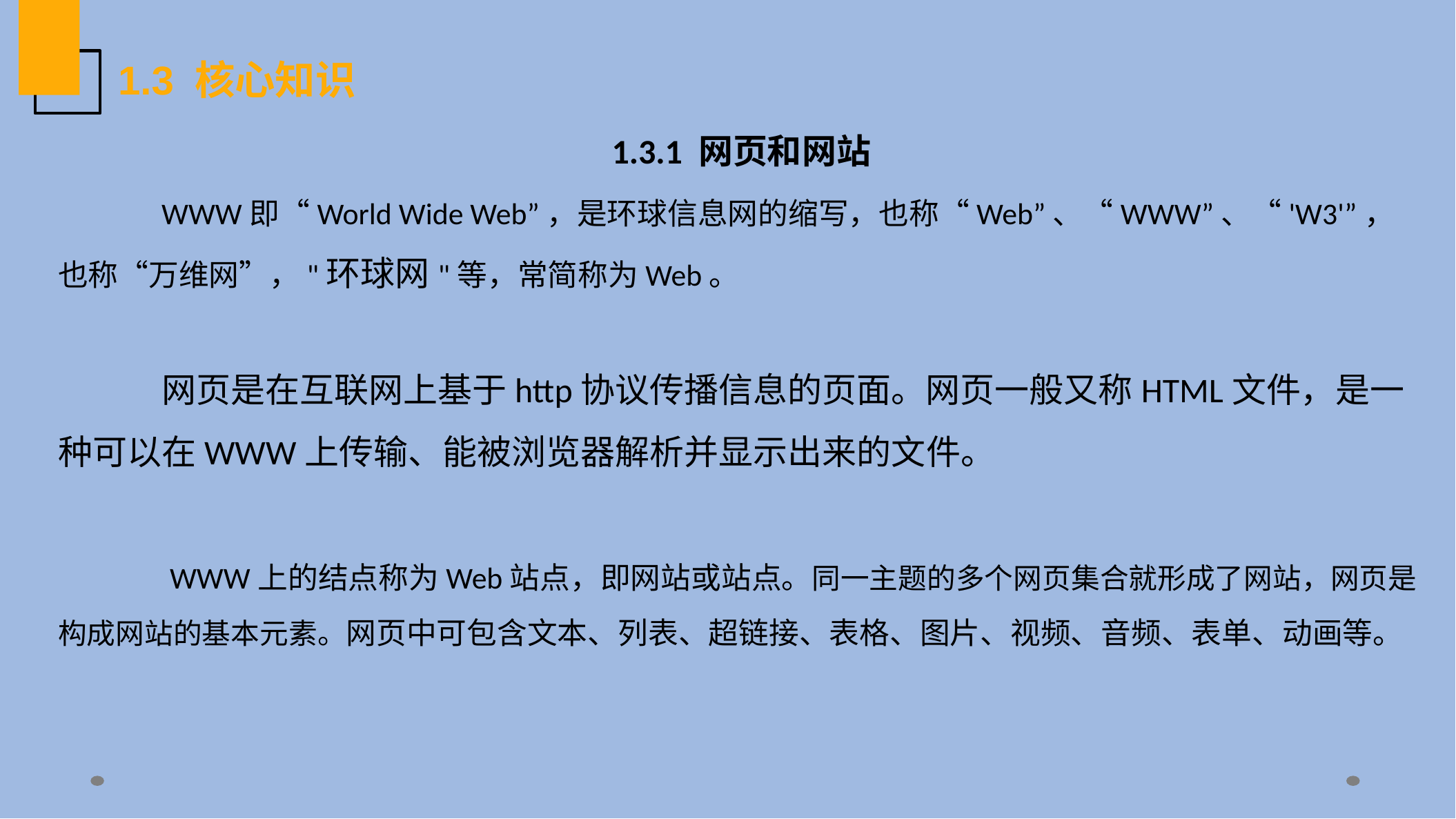

1.3 核心知识
1.3.1 网页和网站
	WWW即“World Wide Web”，是环球信息网的缩写，也称“Web”、“WWW”、“'W3'”，也称“万维网”，"环球网"等，常简称为Web。

	网页是在互联网上基于http协议传播信息的页面。网页一般又称HTML文件，是一种可以在WWW上传输、能被浏览器解析并显示出来的文件。

　　　WWW上的结点称为Web站点，即网站或站点。同一主题的多个网页集合就形成了网站，网页是构成网站的基本元素。网页中可包含文本、列表、超链接、表格、图片、视频、音频、表单、动画等。